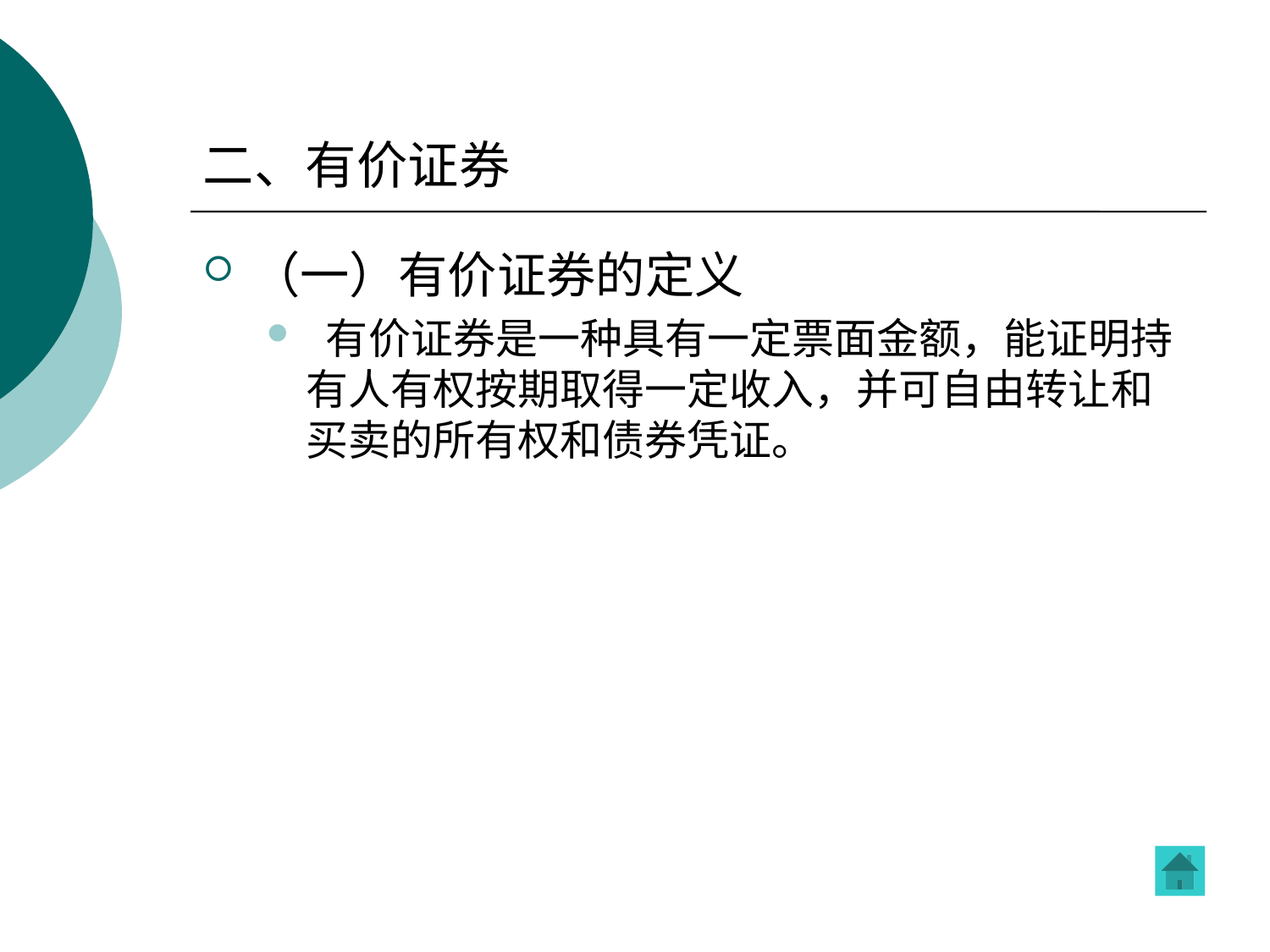

# 二、有价证券
（一）有价证券的定义
 有价证券是一种具有一定票面金额，能证明持有人有权按期取得一定收入，并可自由转让和买卖的所有权和债券凭证。